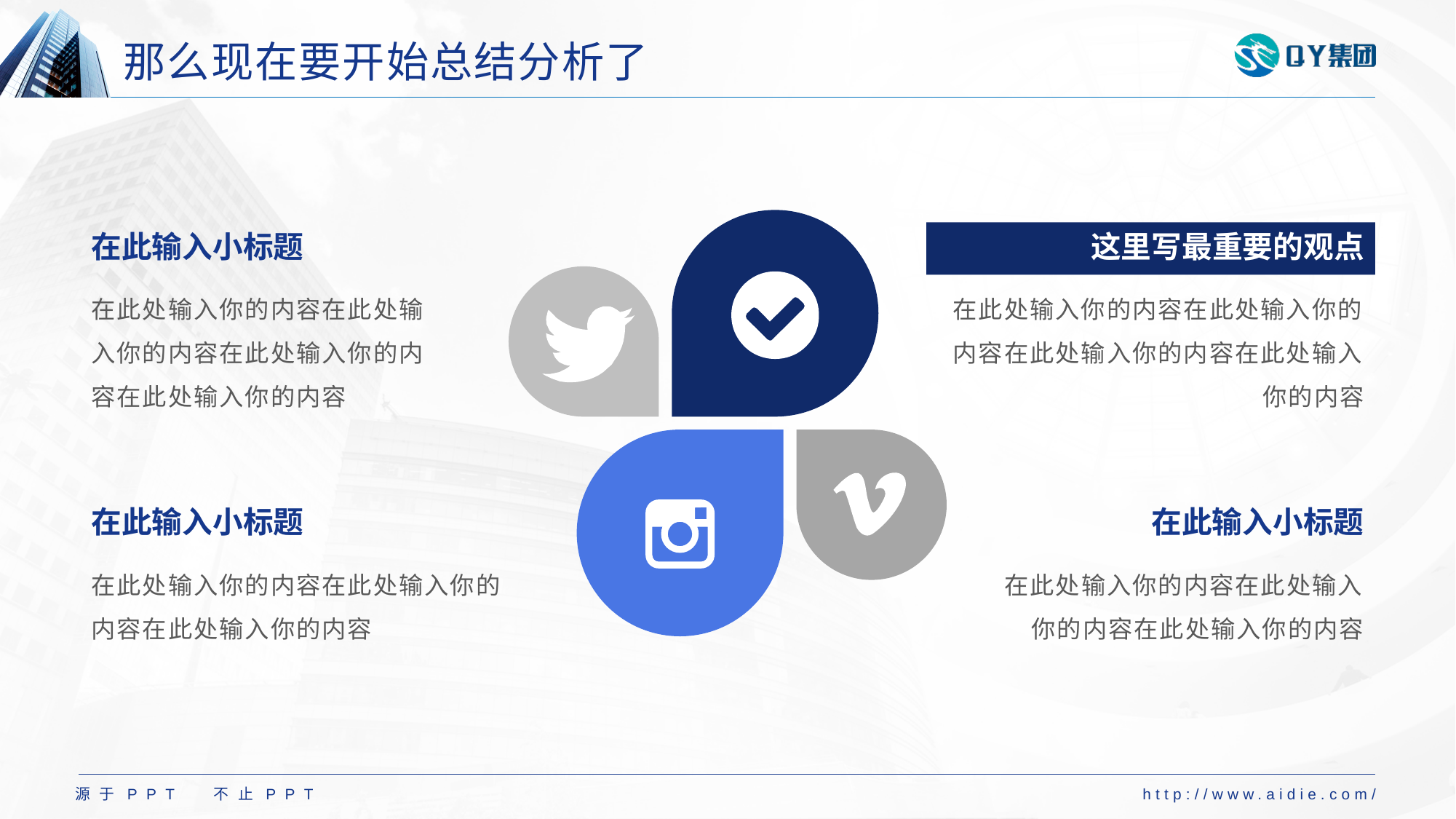

# 那么现在要开始总结分析了

在此输入小标题
在此处输入你的内容在此处输入你的内容在此处输入你的内容在此处输入你的内容
这里写最重要的观点
在此处输入你的内容在此处输入你的内容在此处输入你的内容在此处输入你的内容
在此输入小标题
在此处输入你的内容在此处输入你的内容在此处输入你的内容
在此输入小标题
在此处输入你的内容在此处输入你的内容在此处输入你的内容